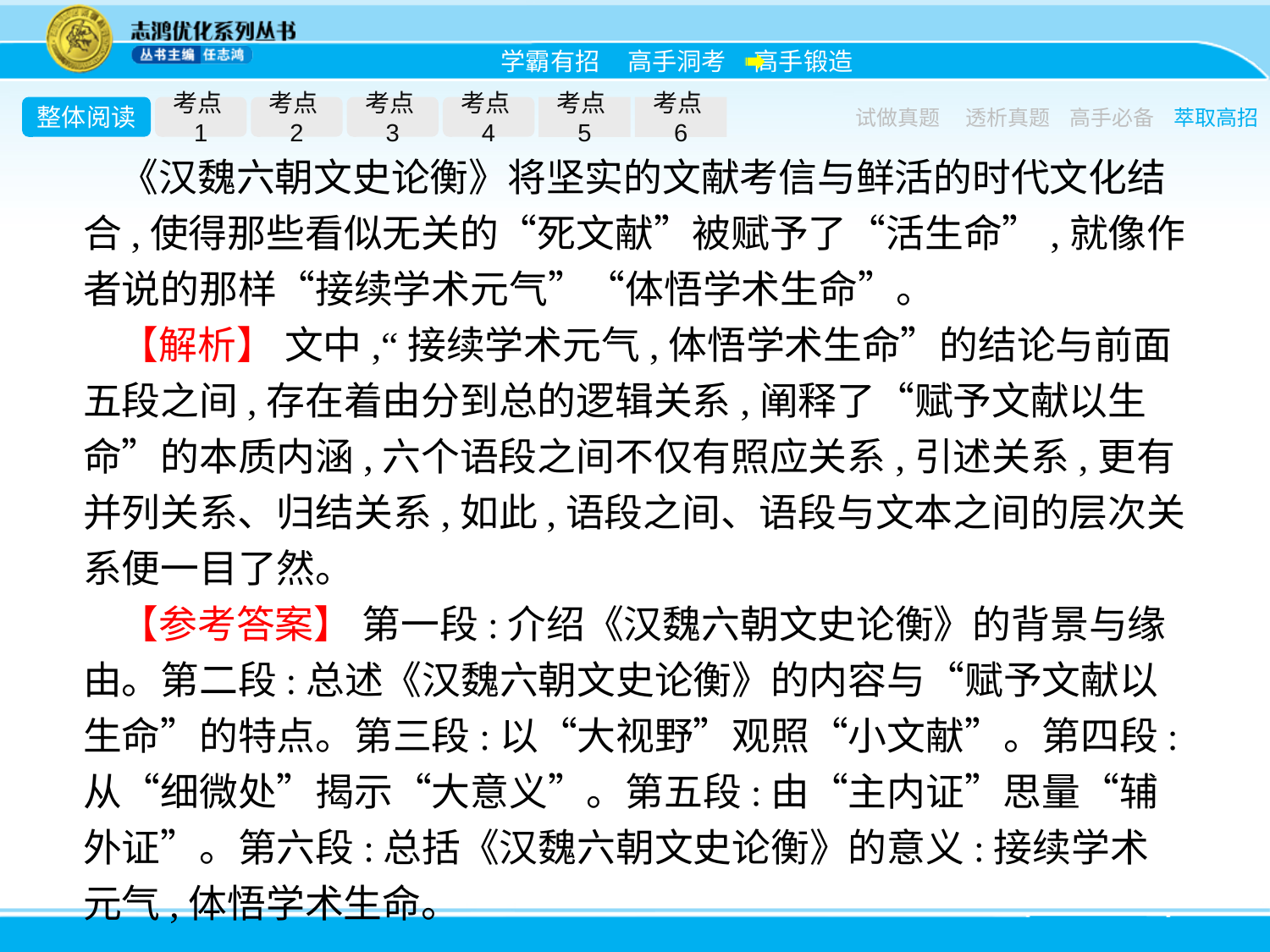

整体阅读
考点1
考点2
考点3
考点4
考点5
考点6
试做真题
透析真题
高手必备
萃取高招
《汉魏六朝文史论衡》将坚实的文献考信与鲜活的时代文化结合,使得那些看似无关的“死文献”被赋予了“活生命”,就像作者说的那样“接续学术元气”“体悟学术生命”。
【解析】 文中,“接续学术元气,体悟学术生命”的结论与前面五段之间,存在着由分到总的逻辑关系,阐释了“赋予文献以生命”的本质内涵,六个语段之间不仅有照应关系,引述关系,更有并列关系、归结关系,如此,语段之间、语段与文本之间的层次关系便一目了然。
【参考答案】 第一段:介绍《汉魏六朝文史论衡》的背景与缘由。第二段:总述《汉魏六朝文史论衡》的内容与“赋予文献以生命”的特点。第三段:以“大视野”观照“小文献”。第四段:从“细微处”揭示“大意义”。第五段:由“主内证”思量“辅外证”。第六段:总括《汉魏六朝文史论衡》的意义:接续学术元气,体悟学术生命。